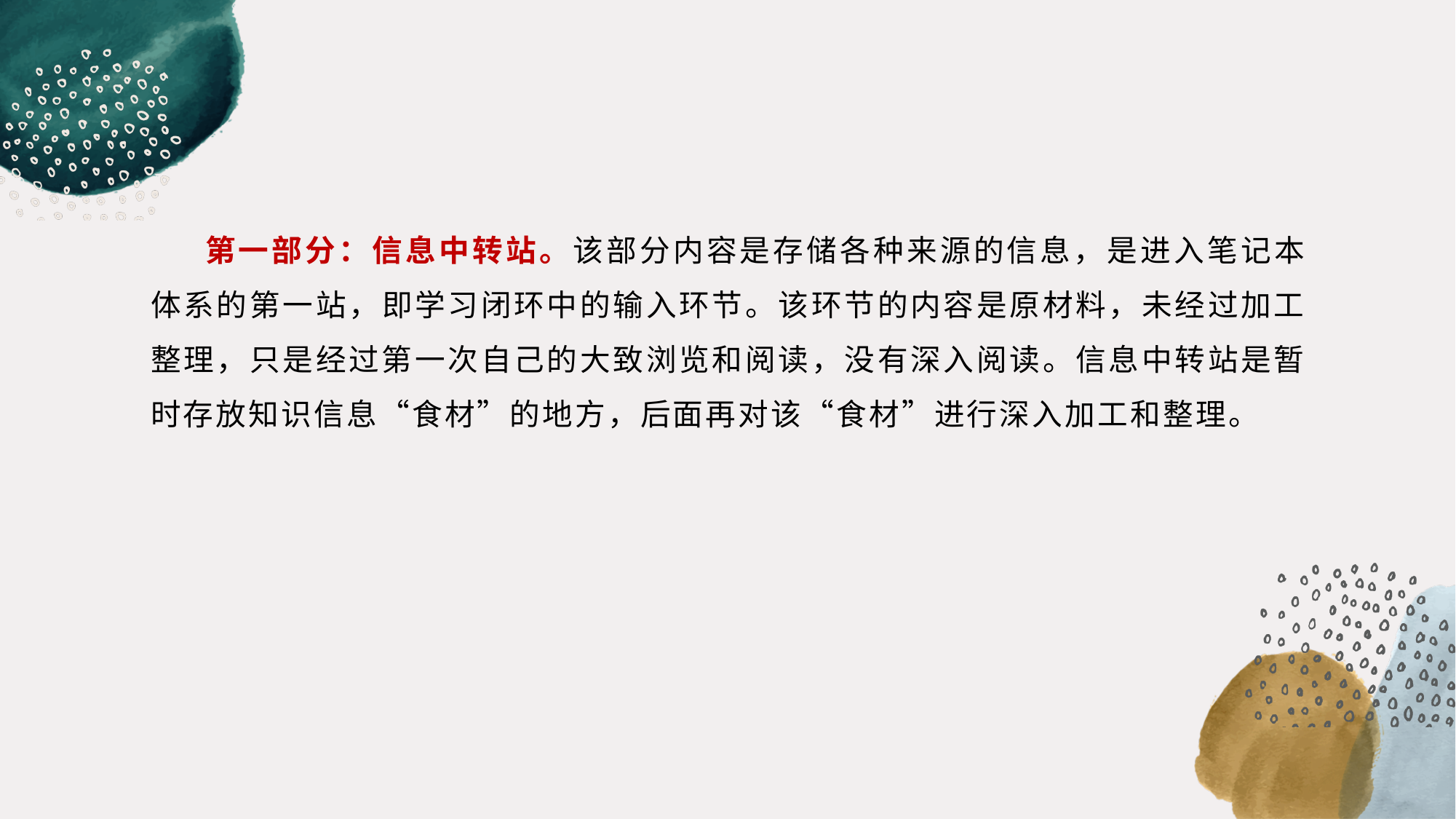

第一部分：信息中转站。该部分内容是存储各种来源的信息，是进入笔记本体系的第一站，即学习闭环中的输入环节。该环节的内容是原材料，未经过加工整理，只是经过第一次自己的大致浏览和阅读，没有深入阅读。信息中转站是暂时存放知识信息“食材”的地方，后面再对该“食材”进行深入加工和整理。